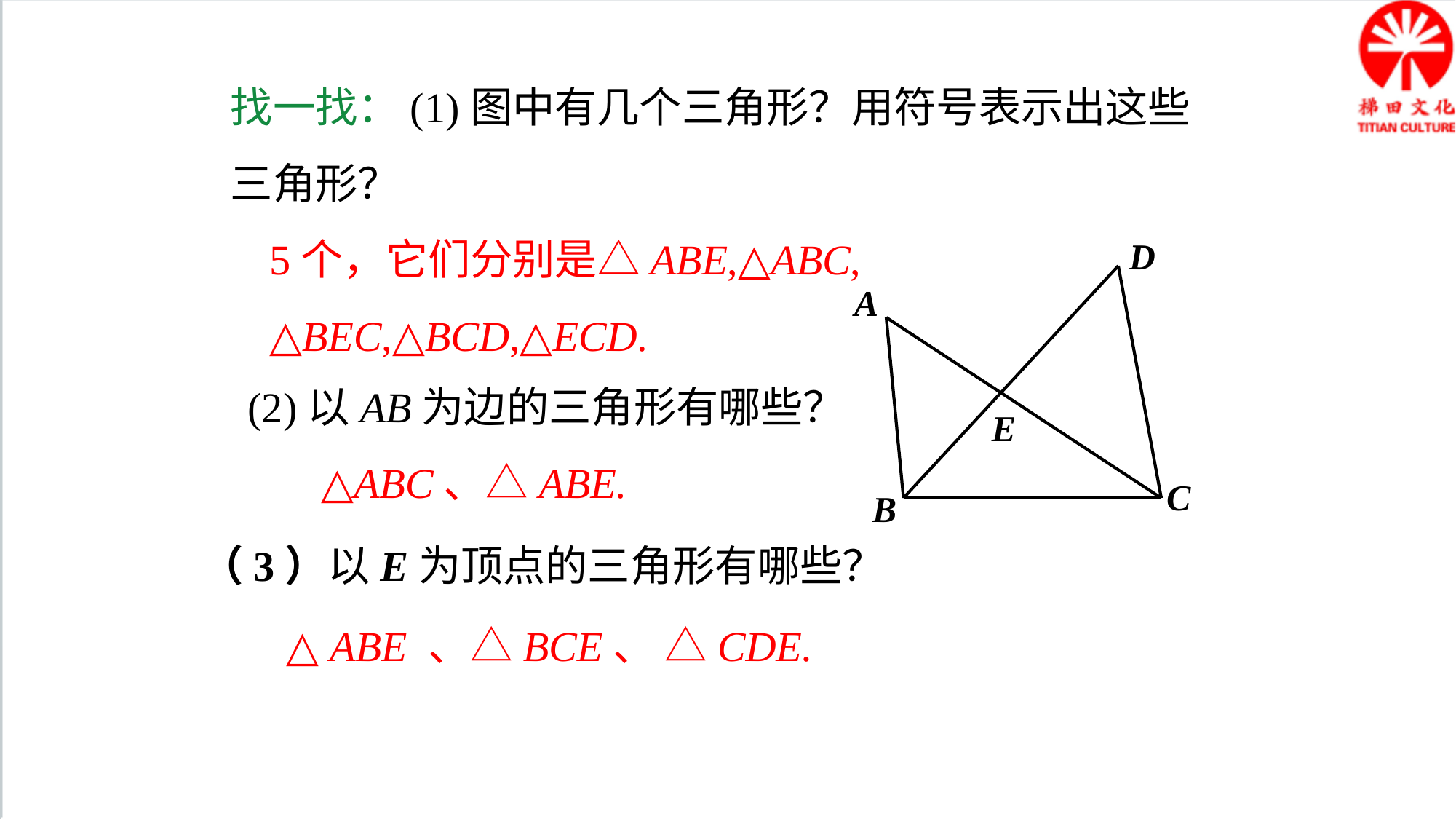

找一找：(1)图中有几个三角形？用符号表示出这些三角形？
5个，它们分别是△ABE,△ABC, △BEC,△BCD,△ECD.
D
A
E
C
B
(2)以AB为边的三角形有哪些？
△ABC、△ABE.
（3）以E为顶点的三角形有哪些？
△ ABE 、△BCE、 △CDE.